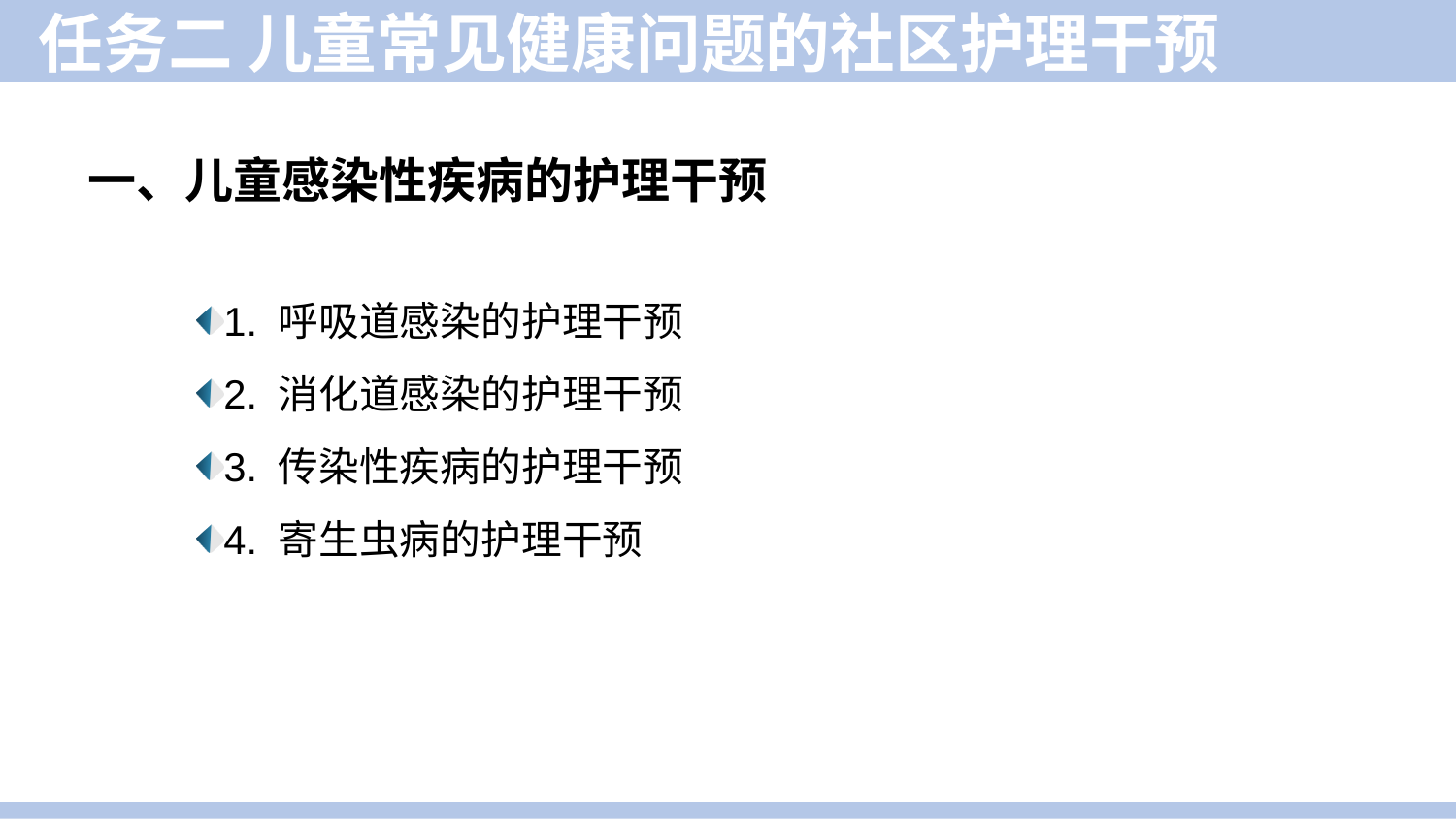

任务二 儿童常见健康问题的社区护理干预
一、儿童感染性疾病的护理干预

1. 呼吸道感染的护理干预
2. 消化道感染的护理干预
3. 传染性疾病的护理干预
4. 寄生虫病的护理干预